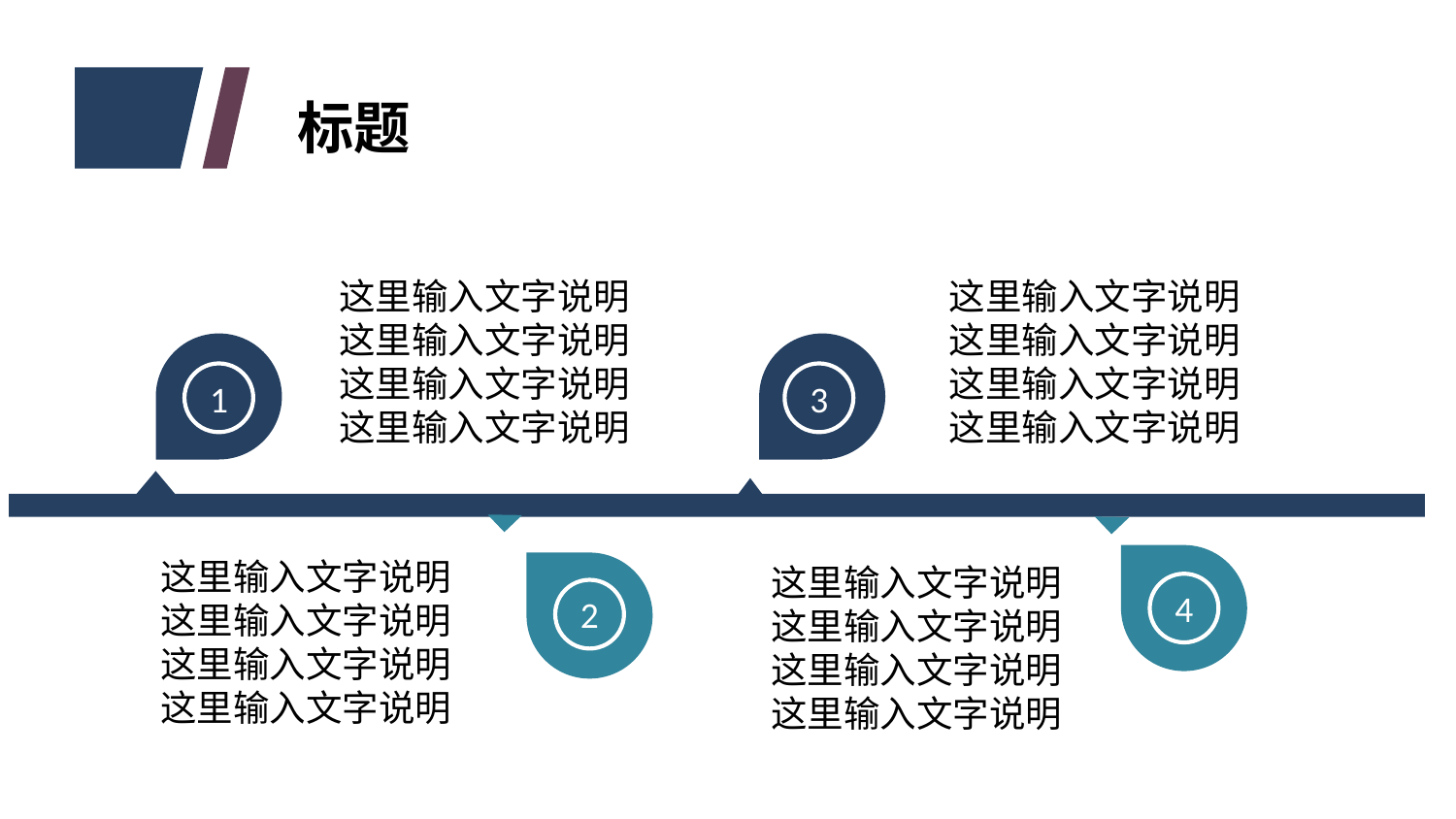

标题
这里输入文字说明
这里输入文字说明
这里输入文字说明
这里输入文字说明
这里输入文字说明
这里输入文字说明
这里输入文字说明
这里输入文字说明

1
3

这里输入文字说明
这里输入文字说明
这里输入文字说明
这里输入文字说明

这里输入文字说明
这里输入文字说明
这里输入文字说明
这里输入文字说明
4
2